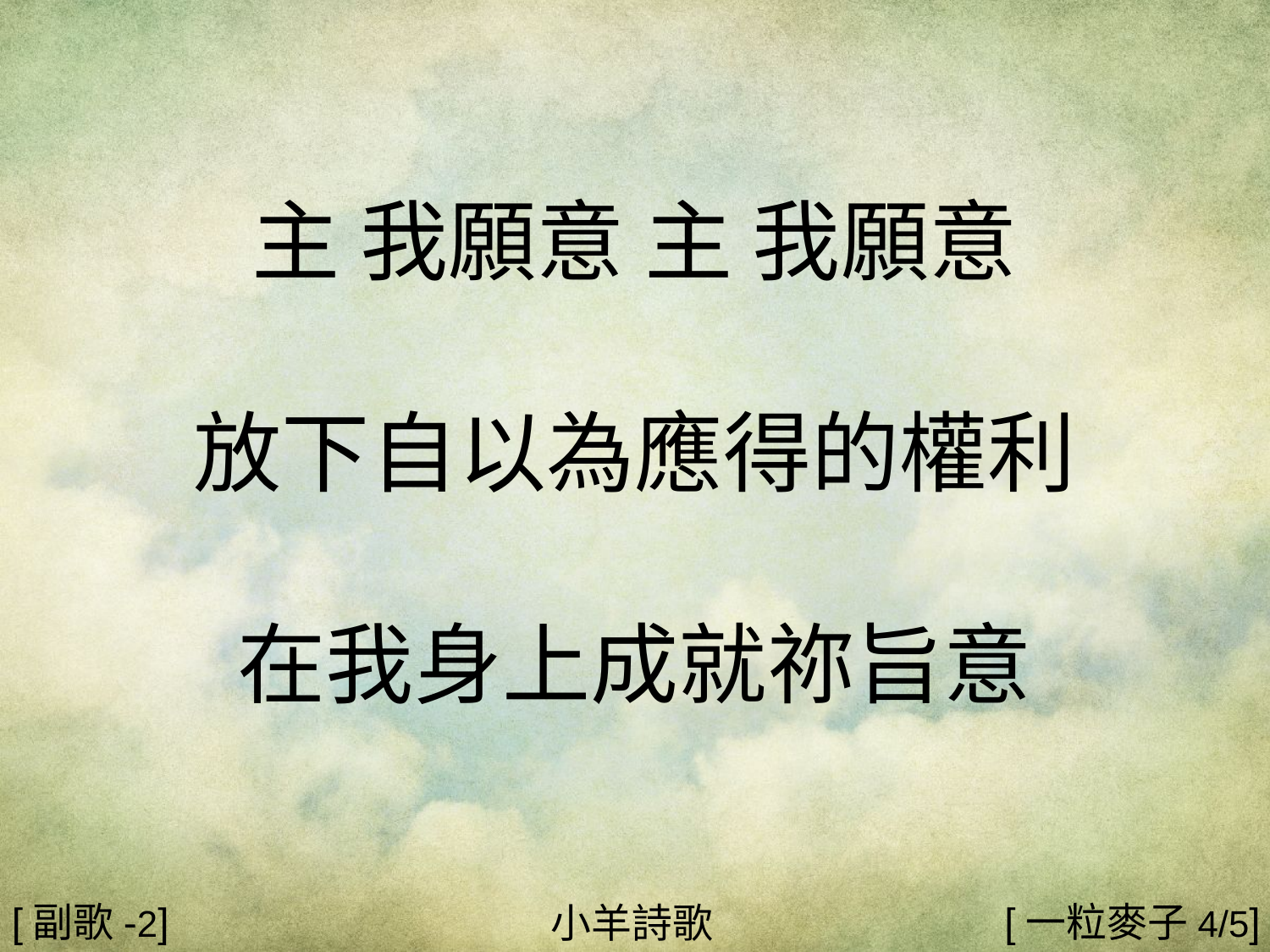

主 我願意 主 我願意

放下自以為應得的權利

在我身上成就祢旨意
#

[副歌-2]
[一粒麥子4/5]
小羊詩歌